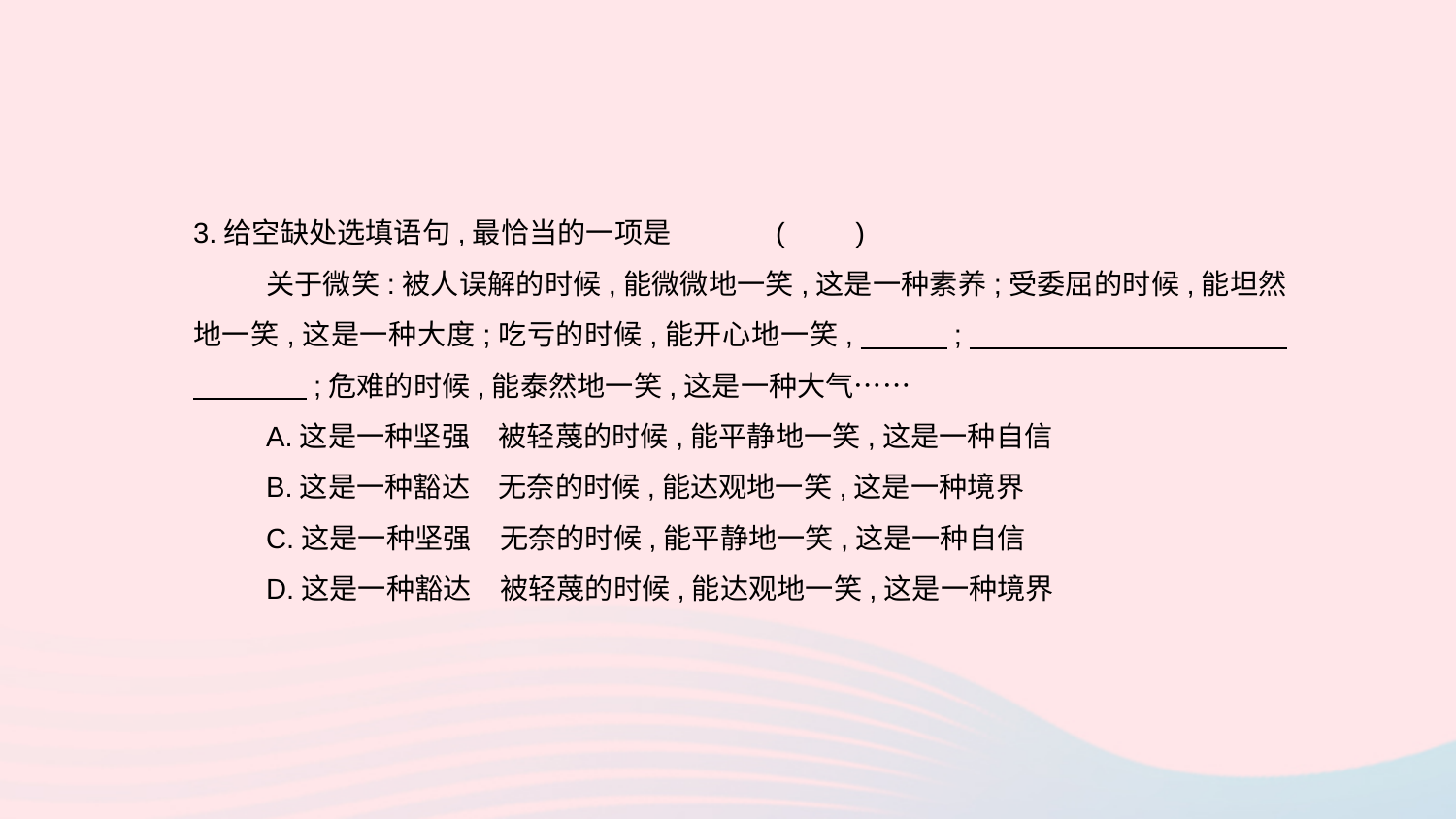

3.给空缺处选填语句,最恰当的一项是	(　　)
关于微笑:被人误解的时候,能微微地一笑,这是一种素养;受委屈的时候,能坦然地一笑,这是一种大度;吃亏的时候,能开心地一笑,　　　;　　　　　　　　　　　　　　　;危难的时候,能泰然地一笑,这是一种大气……
A.这是一种坚强　被轻蔑的时候,能平静地一笑,这是一种自信
B.这是一种豁达　无奈的时候,能达观地一笑,这是一种境界
C.这是一种坚强　无奈的时候,能平静地一笑,这是一种自信
D.这是一种豁达　被轻蔑的时候,能达观地一笑,这是一种境界